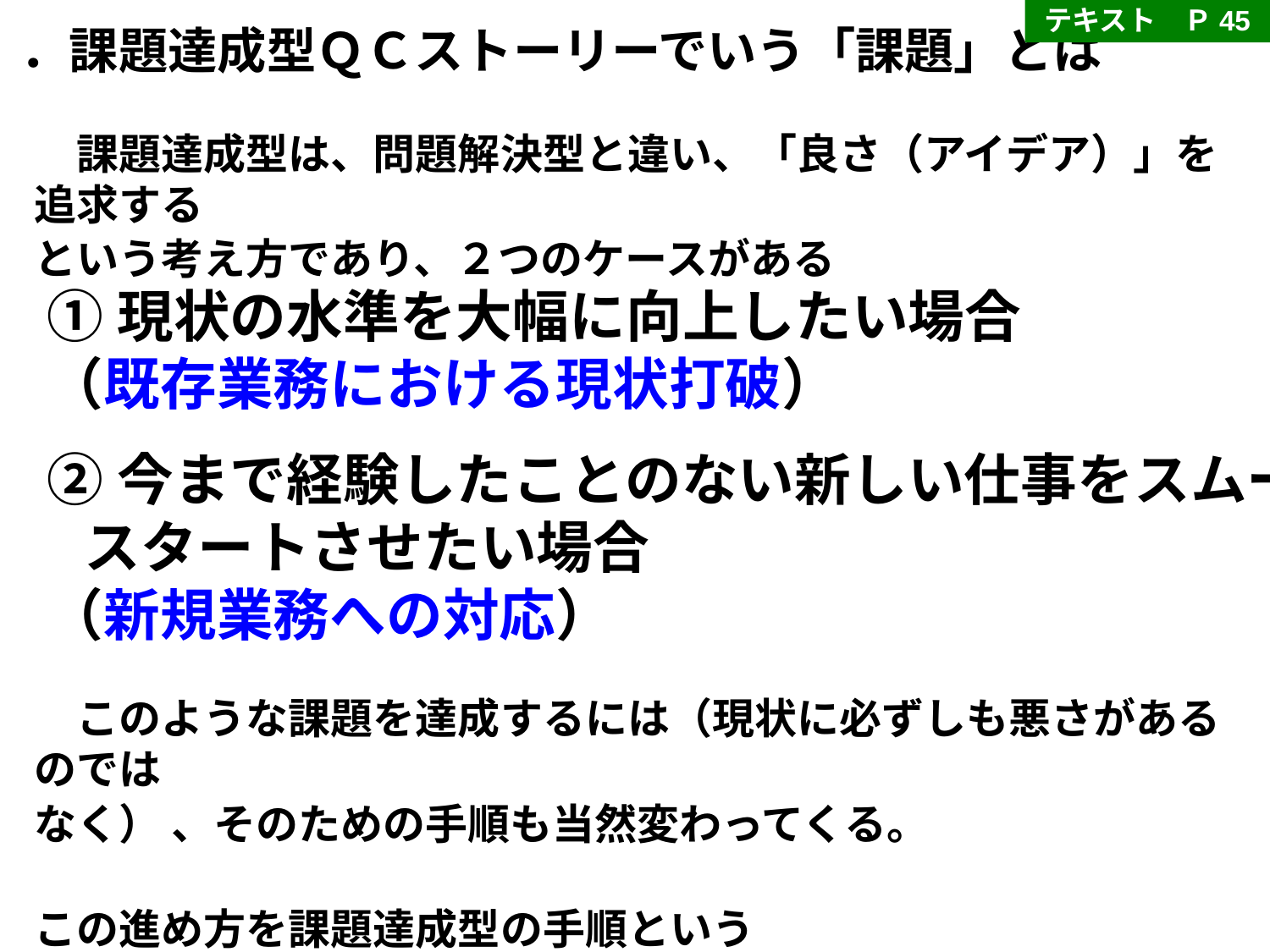

テキスト　Ｐ45
Ⅱ．課題達成型ＱＣストーリーでいう「課題」とは
　課題達成型は、問題解決型と違い、「良さ（アイデア）」を追求する
という考え方であり、２つのケースがある
①現状の水準を大幅に向上したい場合
（既存業務における現状打破）
②今まで経験したことのない新しい仕事をスムーズに
スタートさせたい場合
（新規業務への対応）
　このような課題を達成するには（現状に必ずしも悪さがあるのでは
なく） 、そのための手順も当然変わってくる。
この進め方を課題達成型の手順という